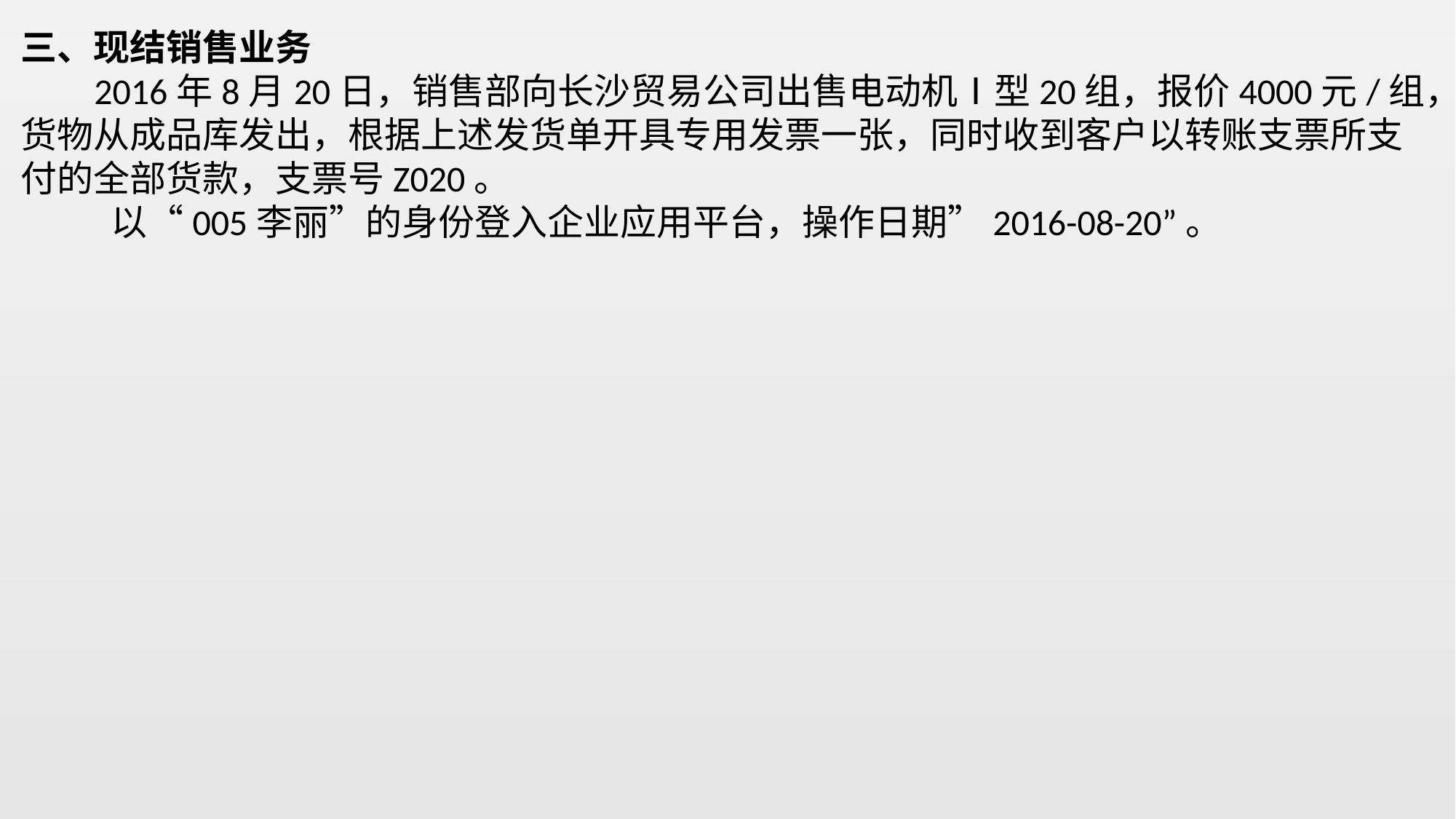

三、现结销售业务
         2016年8月20日，销售部向长沙贸易公司出售电动机Ⅰ型20组，报价4000元/组，货物从成品库发出，根据上述发货单开具专用发票一张，同时收到客户以转账支票所支付的全部货款，支票号Z020。
          以“005李丽”的身份登入企业应用平台，操作日期”2016-08-20”。